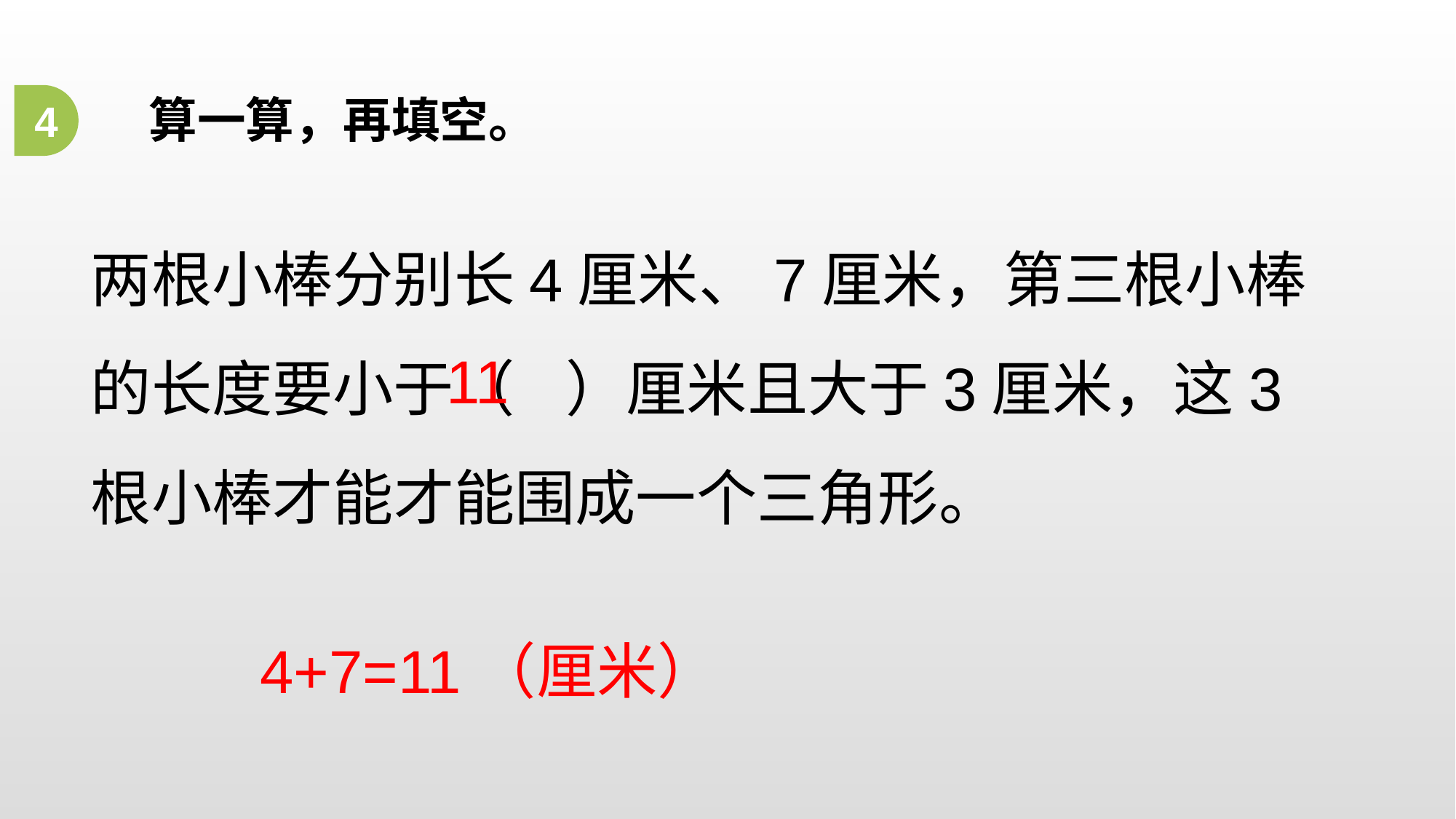

算一算，再填空。
4

两根小棒分别长4厘米、7厘米，第三根小棒的长度要小于（   ）厘米且大于3厘米，这3根小棒才能才能围成一个三角形。
11
4+7=11（厘米）